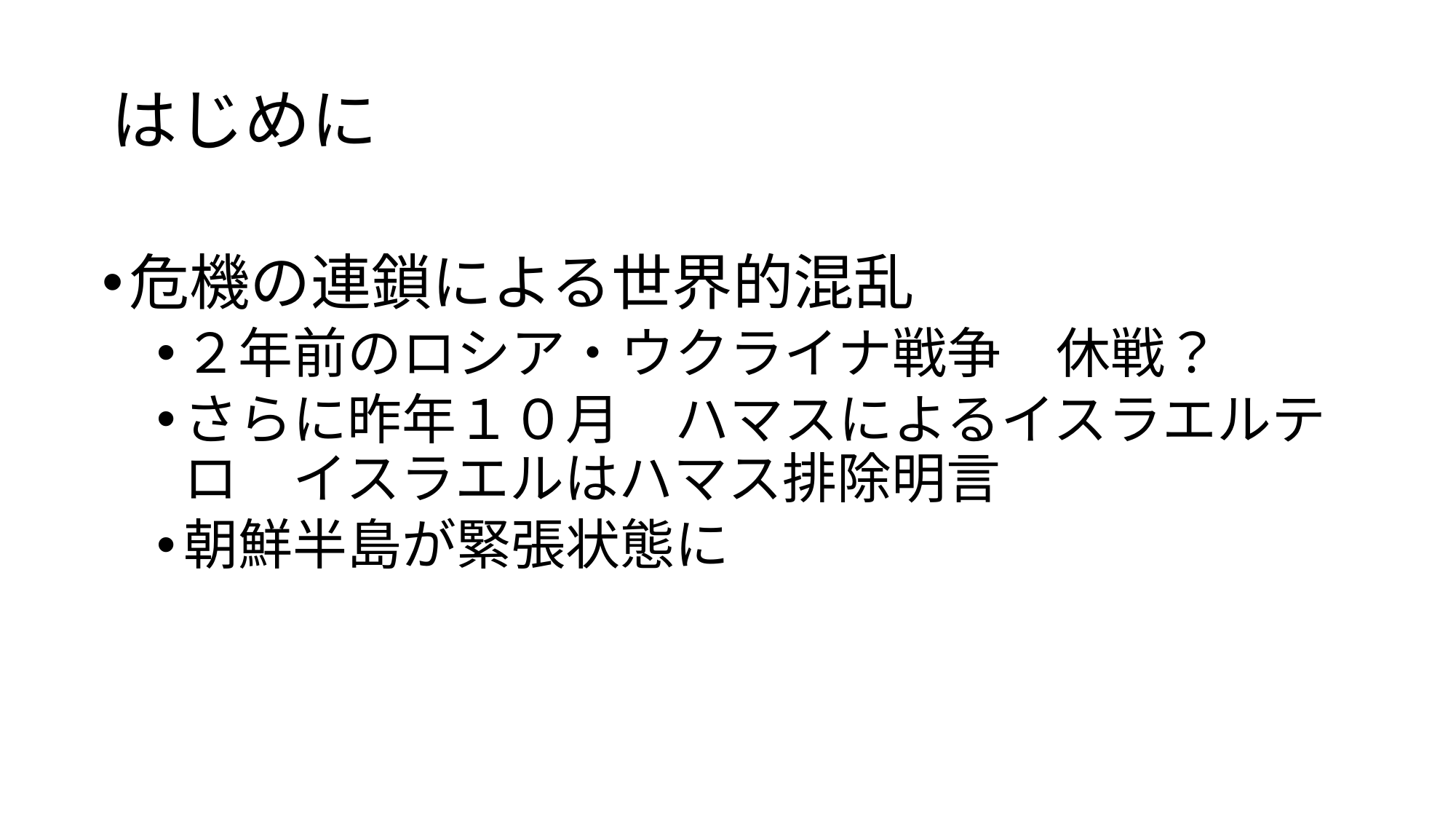

# はじめに
危機の連鎖による世界的混乱
２年前のロシア・ウクライナ戦争　休戦？
さらに昨年１０月　ハマスによるイスラエルテロ　イスラエルはハマス排除明言
朝鮮半島が緊張状態に